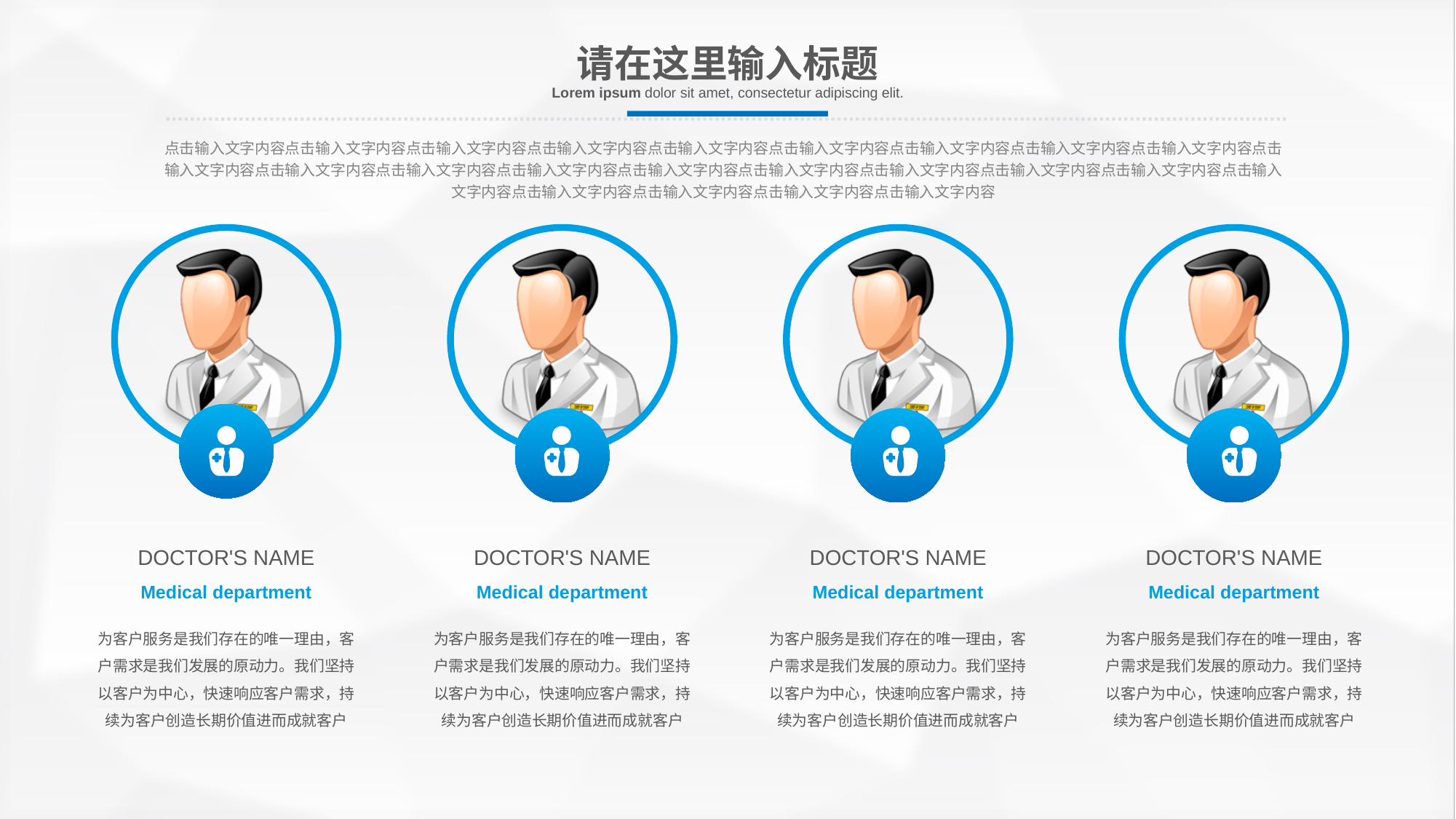

请在这里输入标题
Lorem ipsum dolor sit amet, consectetur adipiscing elit.

点击输入文字内容点击输入文字内容点击输入文字内容点击输入文字内容点击输入文字内容点击输入文字内容点击输入文字内容点击输入文字内容点击输入文字内容点击输入文字内容点击输入文字内容点击输入文字内容点击输入文字内容点击输入文字内容点击输入文字内容点击输入文字内容点击输入文字内容点击输入文字内容点击输入文字内容点击输入文字内容点击输入文字内容点击输入文字内容点击输入文字内容

DOCTOR'S NAME
Medical department
为客户服务是我们存在的唯一理由，客户需求是我们发展的原动力。我们坚持以客户为中心，快速响应客户需求，持续为客户创造长期价值进而成就客户
DOCTOR'S NAME
Medical department
为客户服务是我们存在的唯一理由，客户需求是我们发展的原动力。我们坚持以客户为中心，快速响应客户需求，持续为客户创造长期价值进而成就客户
DOCTOR'S NAME
Medical department
为客户服务是我们存在的唯一理由，客户需求是我们发展的原动力。我们坚持以客户为中心，快速响应客户需求，持续为客户创造长期价值进而成就客户
DOCTOR'S NAME
Medical department
为客户服务是我们存在的唯一理由，客户需求是我们发展的原动力。我们坚持以客户为中心，快速响应客户需求，持续为客户创造长期价值进而成就客户